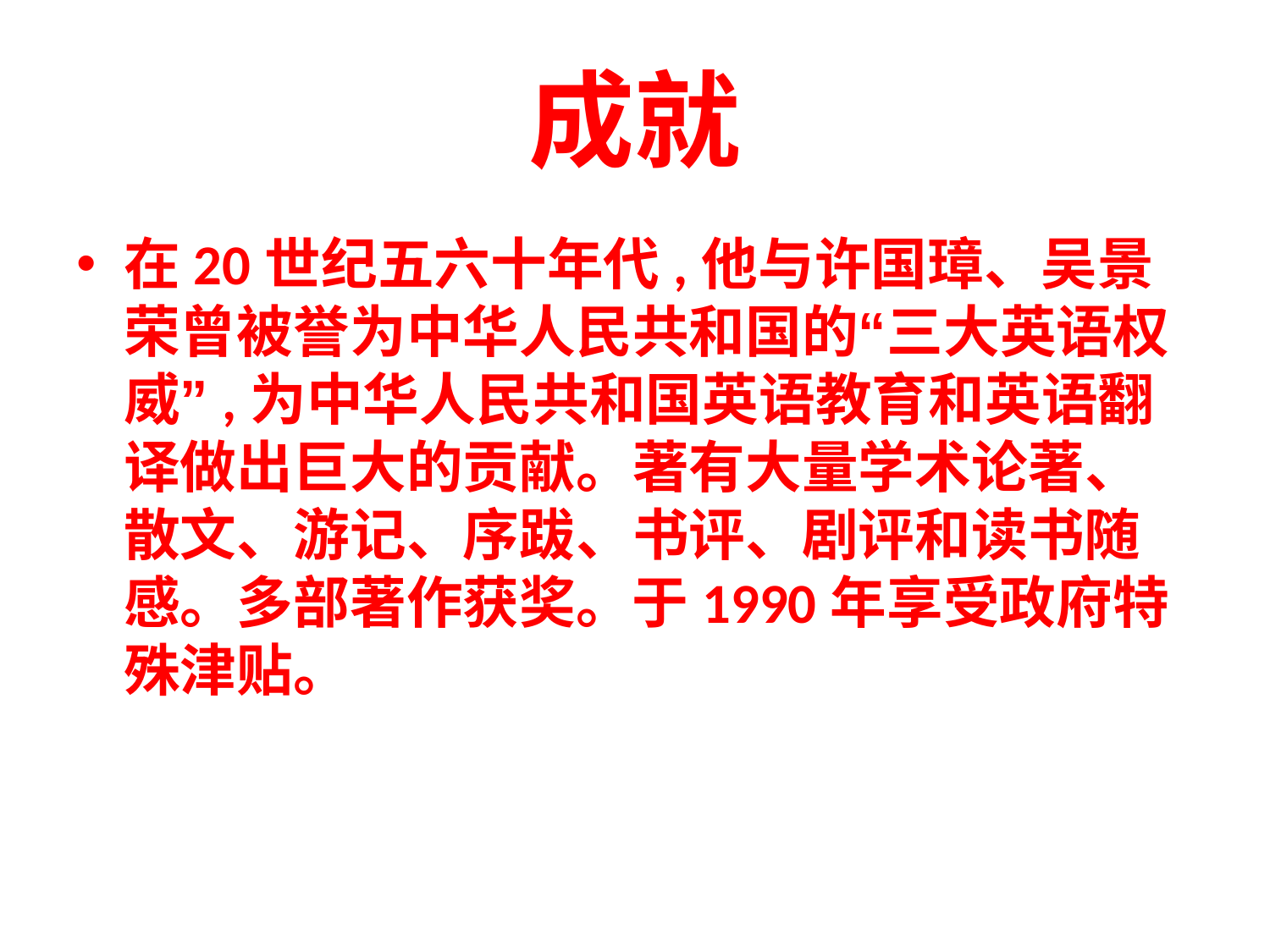

# 成就
在20世纪五六十年代,他与许国璋、吴景荣曾被誉为中华人民共和国的“三大英语权威”,为中华人民共和国英语教育和英语翻译做出巨大的贡献。著有大量学术论著、散文、游记、序跋、书评、剧评和读书随感。多部著作获奖。于1990年享受政府特殊津贴。